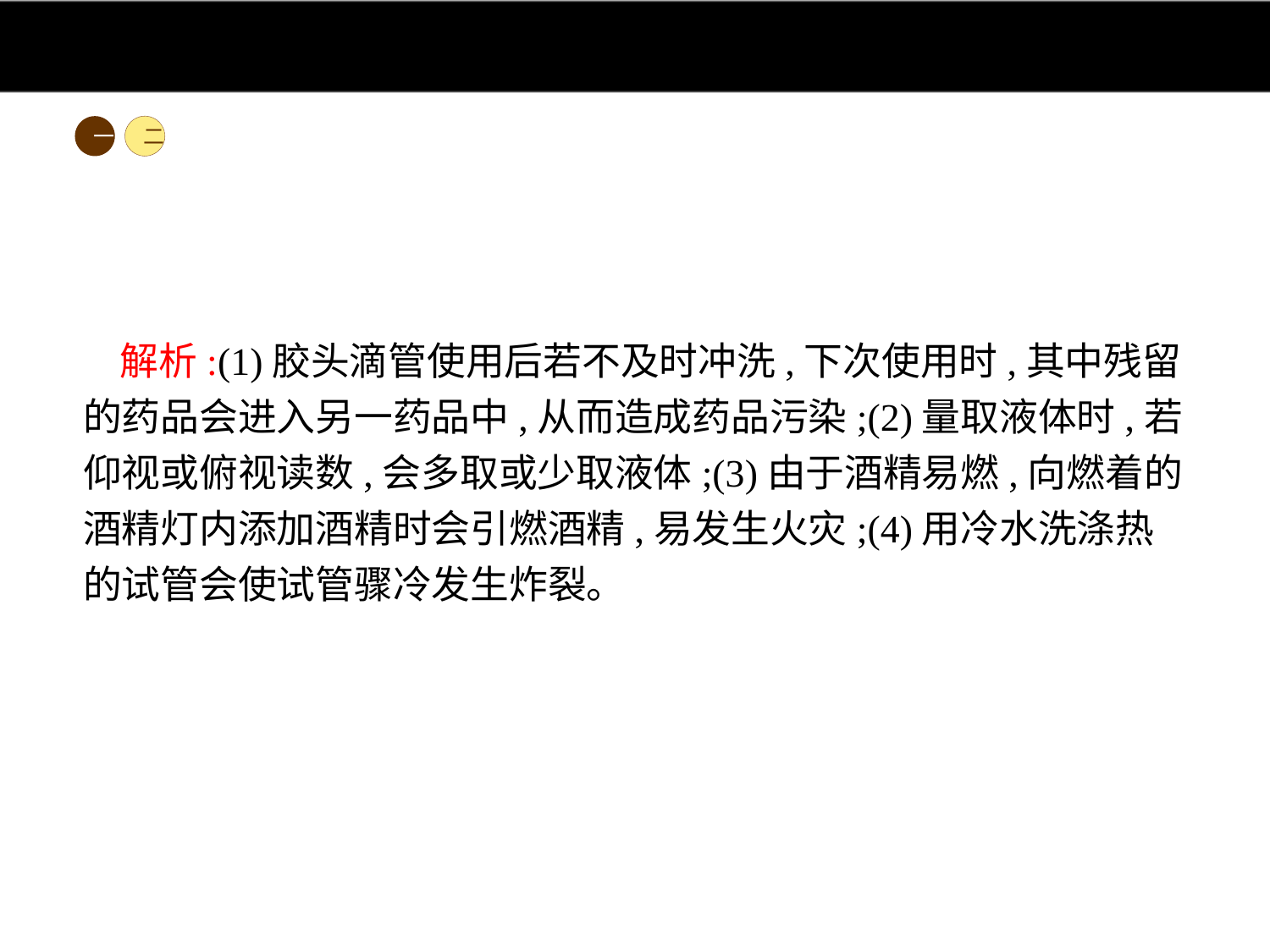

一
二
解析:(1)胶头滴管使用后若不及时冲洗,下次使用时,其中残留的药品会进入另一药品中,从而造成药品污染;(2)量取液体时,若仰视或俯视读数,会多取或少取液体;(3)由于酒精易燃,向燃着的酒精灯内添加酒精时会引燃酒精,易发生火灾;(4)用冷水洗涤热的试管会使试管骤冷发生炸裂。
答案:(1)A　(2)C　(3)D　(4)B